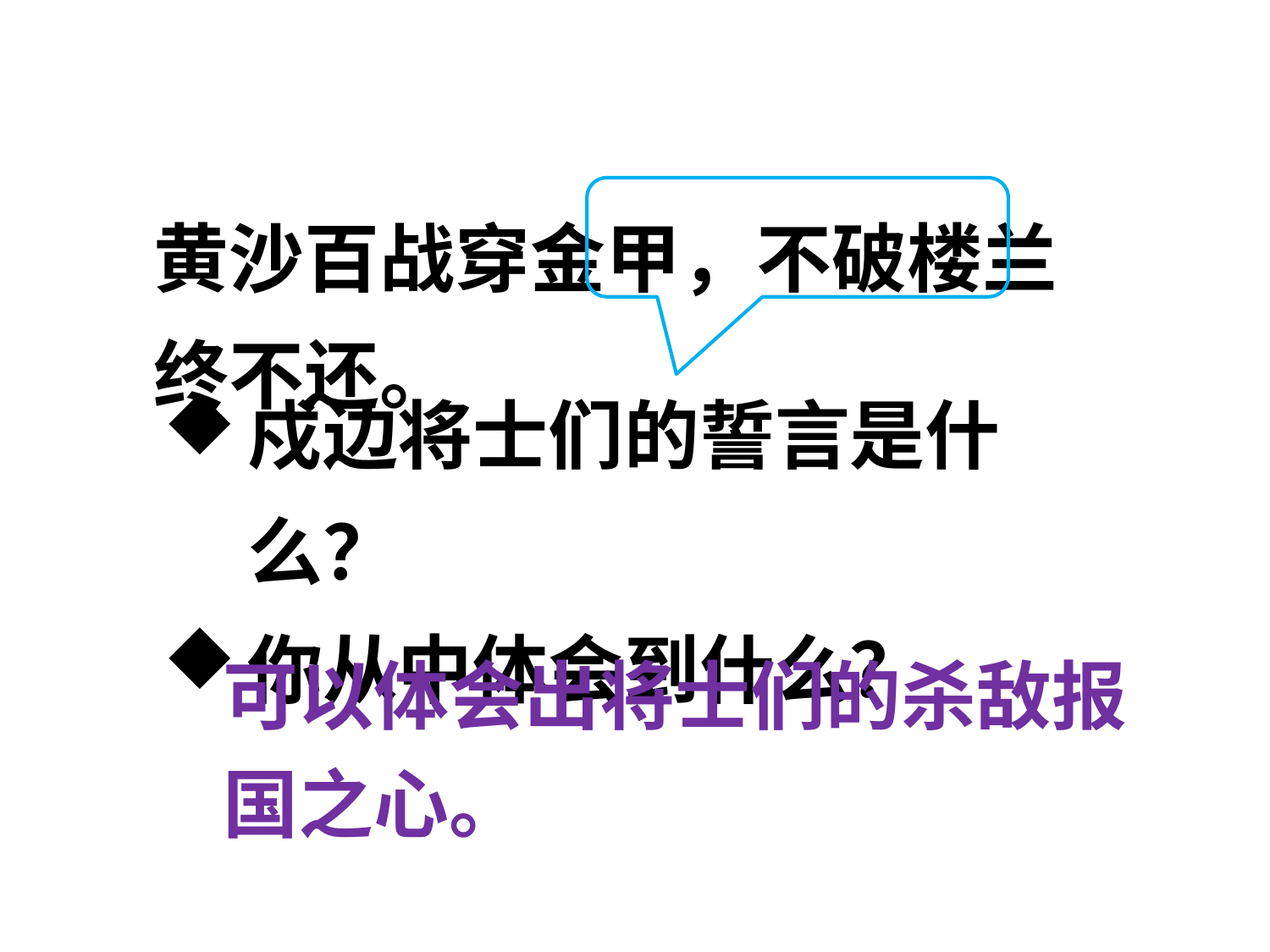

黄沙百战穿金甲，不破楼兰终不还。

戍边将士们的誓言是什么？
你从中体会到什么？
可以体会出将士们的杀敌报国之心。